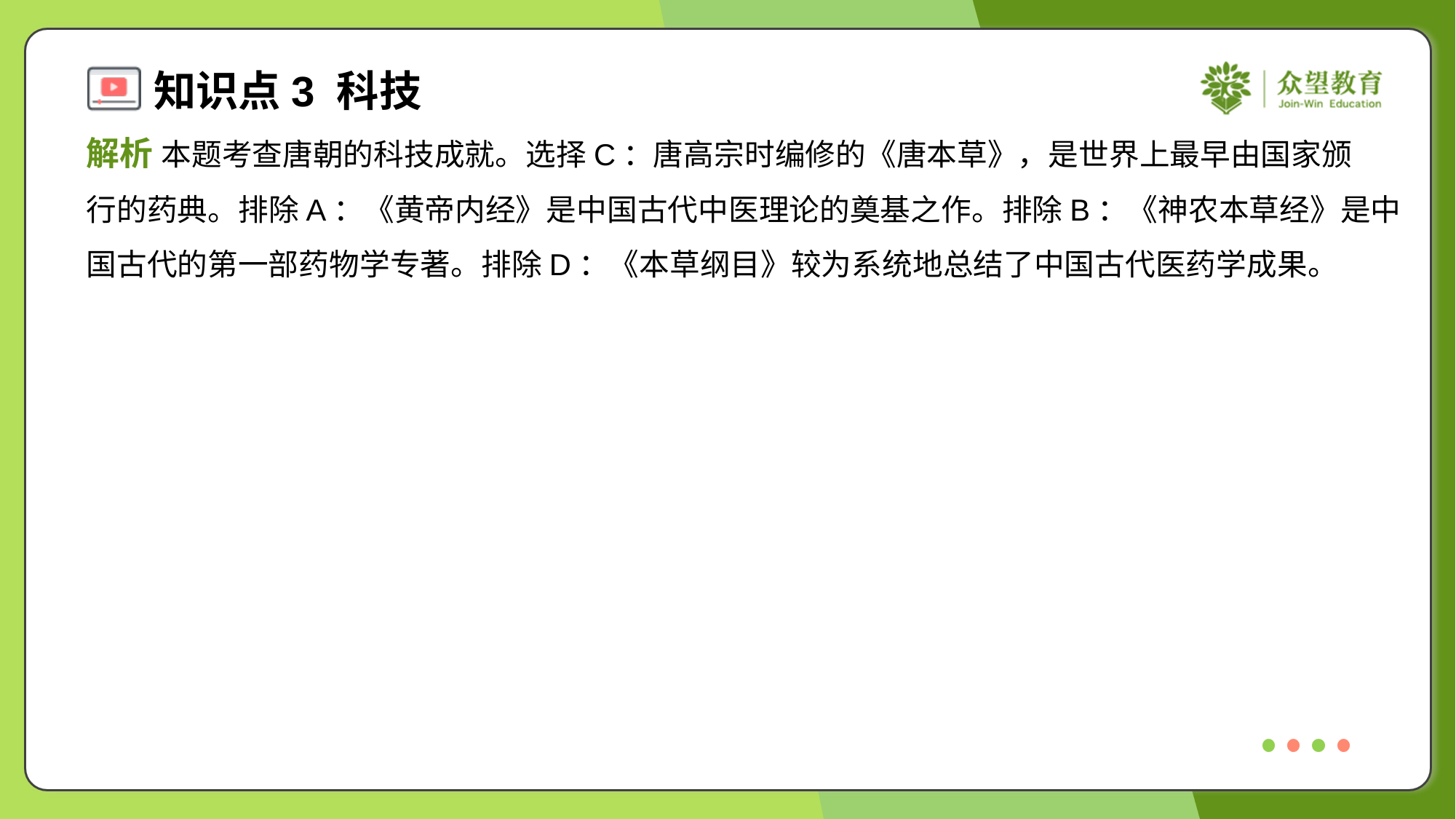

解析 本题考查唐朝的科技成就。选择C：唐高宗时编修的《唐本草》，是世界上最早由国家颁
行的药典。排除A：《黄帝内经》是中国古代中医理论的奠基之作。排除B：《神农本草经》是中
国古代的第一部药物学专著。排除D：《本草纲目》较为系统地总结了中国古代医药学成果。